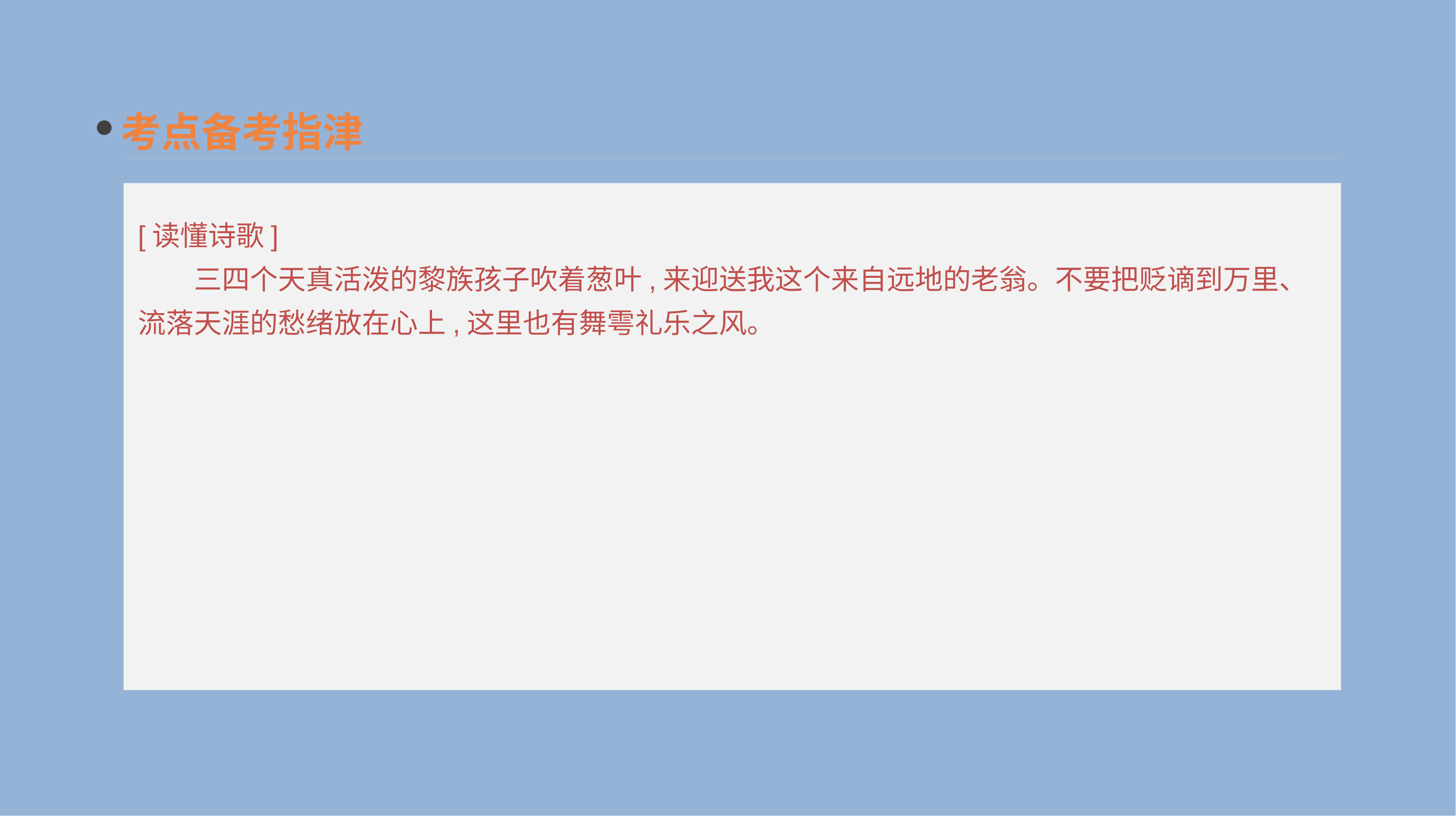

考点备考指津

[读懂诗歌]
　　三四个天真活泼的黎族孩子吹着葱叶,来迎送我这个来自远地的老翁。不要把贬谪到万里、流落天涯的愁绪放在心上,这里也有舞雩礼乐之风。